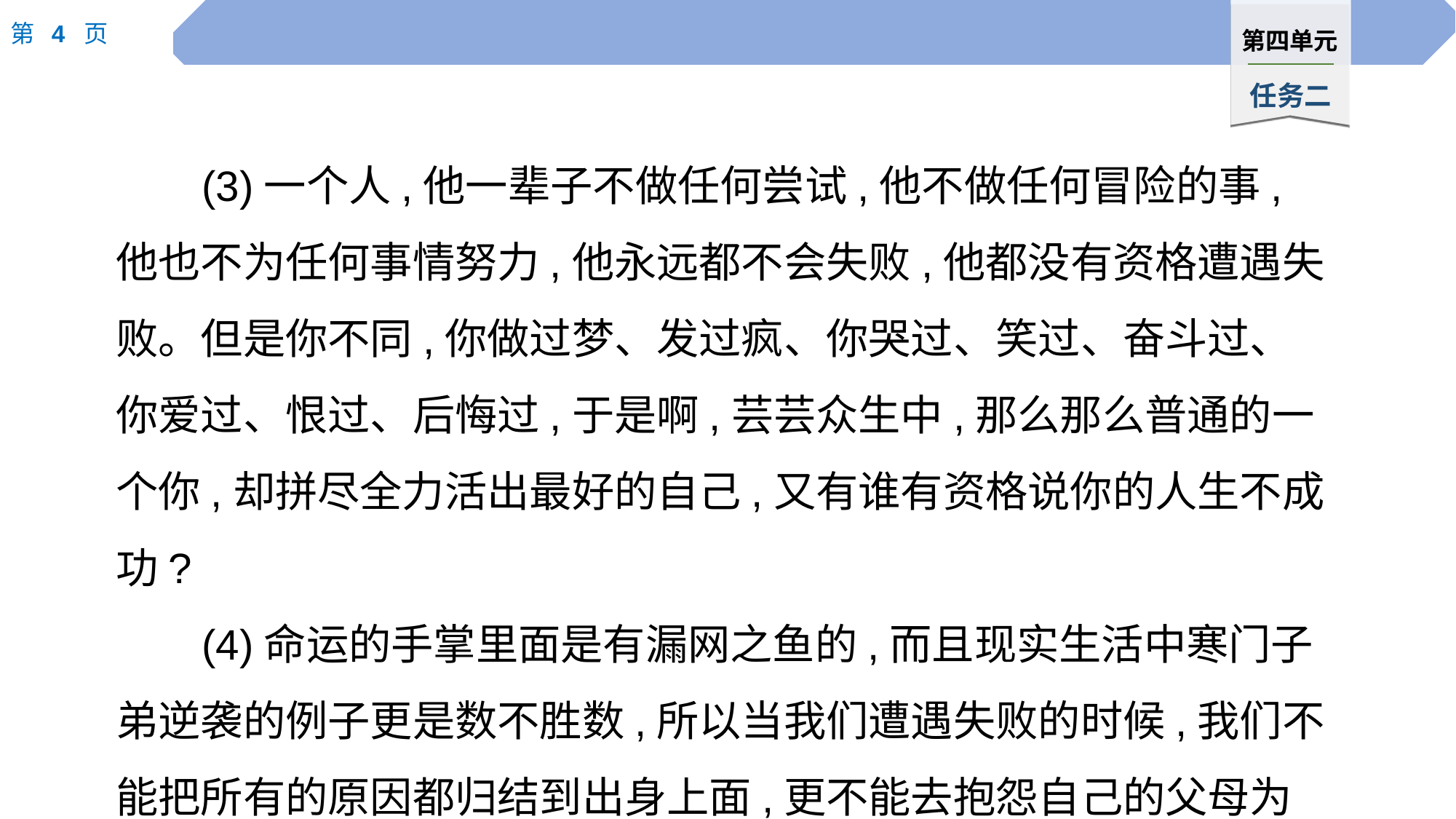

(3)一个人,他一辈子不做任何尝试,他不做任何冒险的事,他也不为任何事情努力,他永远都不会失败,他都没有资格遭遇失败。但是你不同,你做过梦、发过疯、你哭过、笑过、奋斗过、你爱过、恨过、后悔过,于是啊,芸芸众生中,那么那么普通的一个你,却拼尽全力活出最好的自己,又有谁有资格说你的人生不成功?
(4)命运的手掌里面是有漏网之鱼的,而且现实生活中寒门子弟逆袭的例子更是数不胜数,所以当我们遭遇失败的时候,我们不能把所有的原因都归结到出身上面,更不能去抱怨自己的父母为什么不如别人的父母,因为家境不好并不能斩断一个人成功的所有可能。